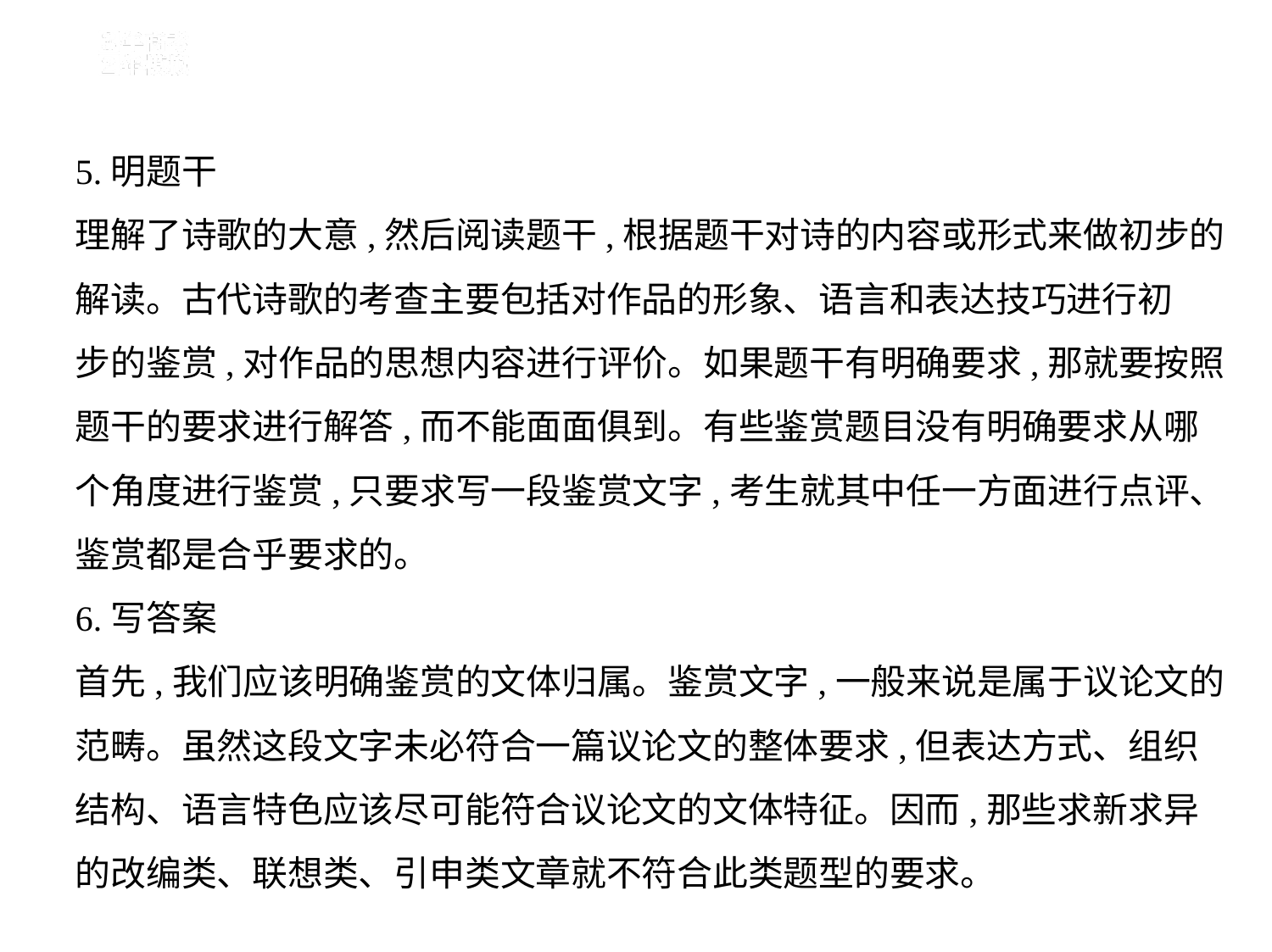

5.明题干
理解了诗歌的大意,然后阅读题干,根据题干对诗的内容或形式来做初步的
解读。古代诗歌的考查主要包括对作品的形象、语言和表达技巧进行初
步的鉴赏,对作品的思想内容进行评价。如果题干有明确要求,那就要按照
题干的要求进行解答,而不能面面俱到。有些鉴赏题目没有明确要求从哪
个角度进行鉴赏,只要求写一段鉴赏文字,考生就其中任一方面进行点评、
鉴赏都是合乎要求的。
6.写答案
首先,我们应该明确鉴赏的文体归属。鉴赏文字,一般来说是属于议论文的
范畴。虽然这段文字未必符合一篇议论文的整体要求,但表达方式、组织
结构、语言特色应该尽可能符合议论文的文体特征。因而,那些求新求异
的改编类、联想类、引申类文章就不符合此类题型的要求。